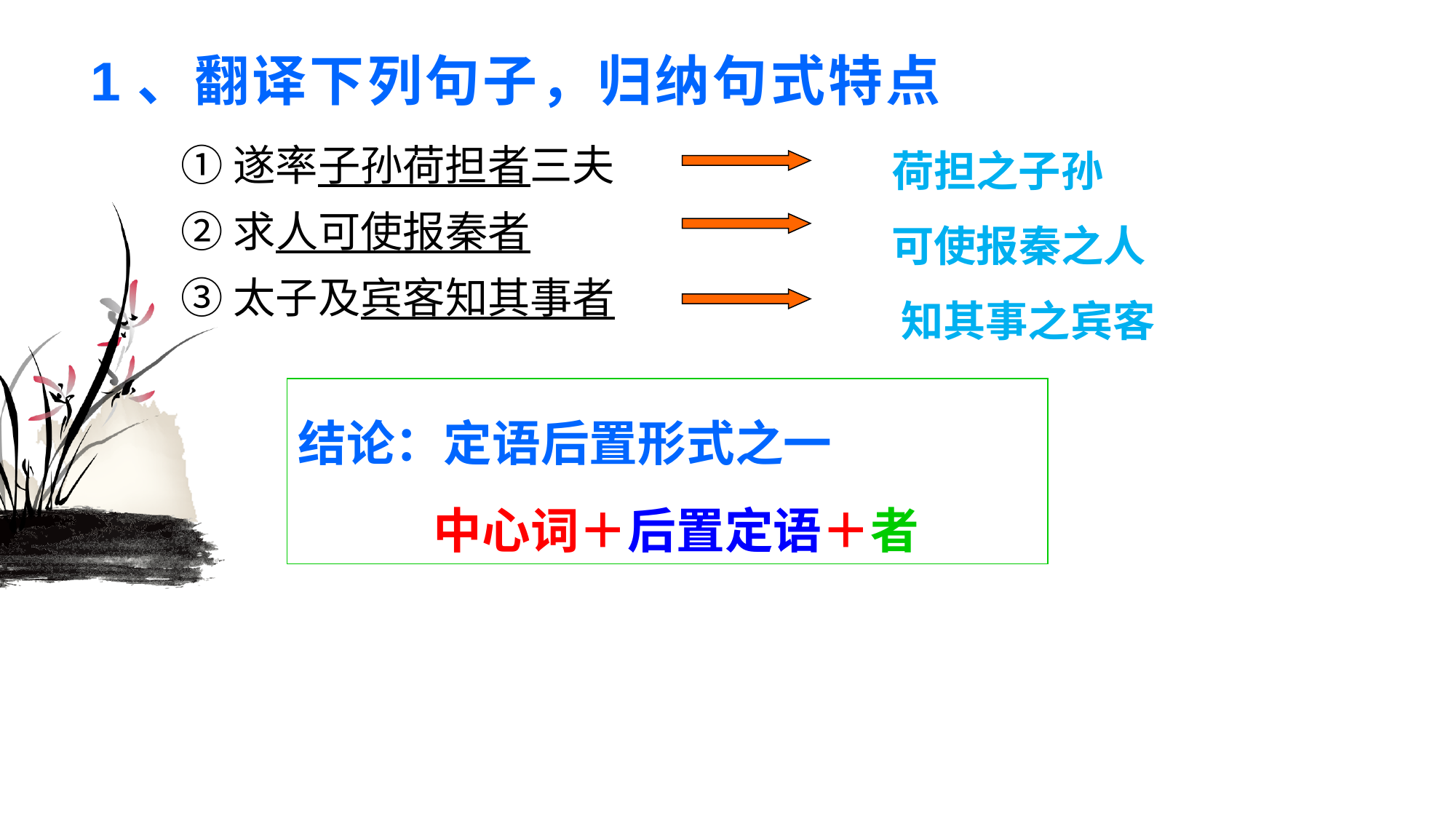

# 1、翻译下列句子，归纳句式特点
①遂率子孙荷担者三夫
②求人可使报秦者
③太子及宾客知其事者
荷担之子孙

可使报秦之人

知其事之宾客
结论：定语后置形式之一
             中心词＋后置定语＋者